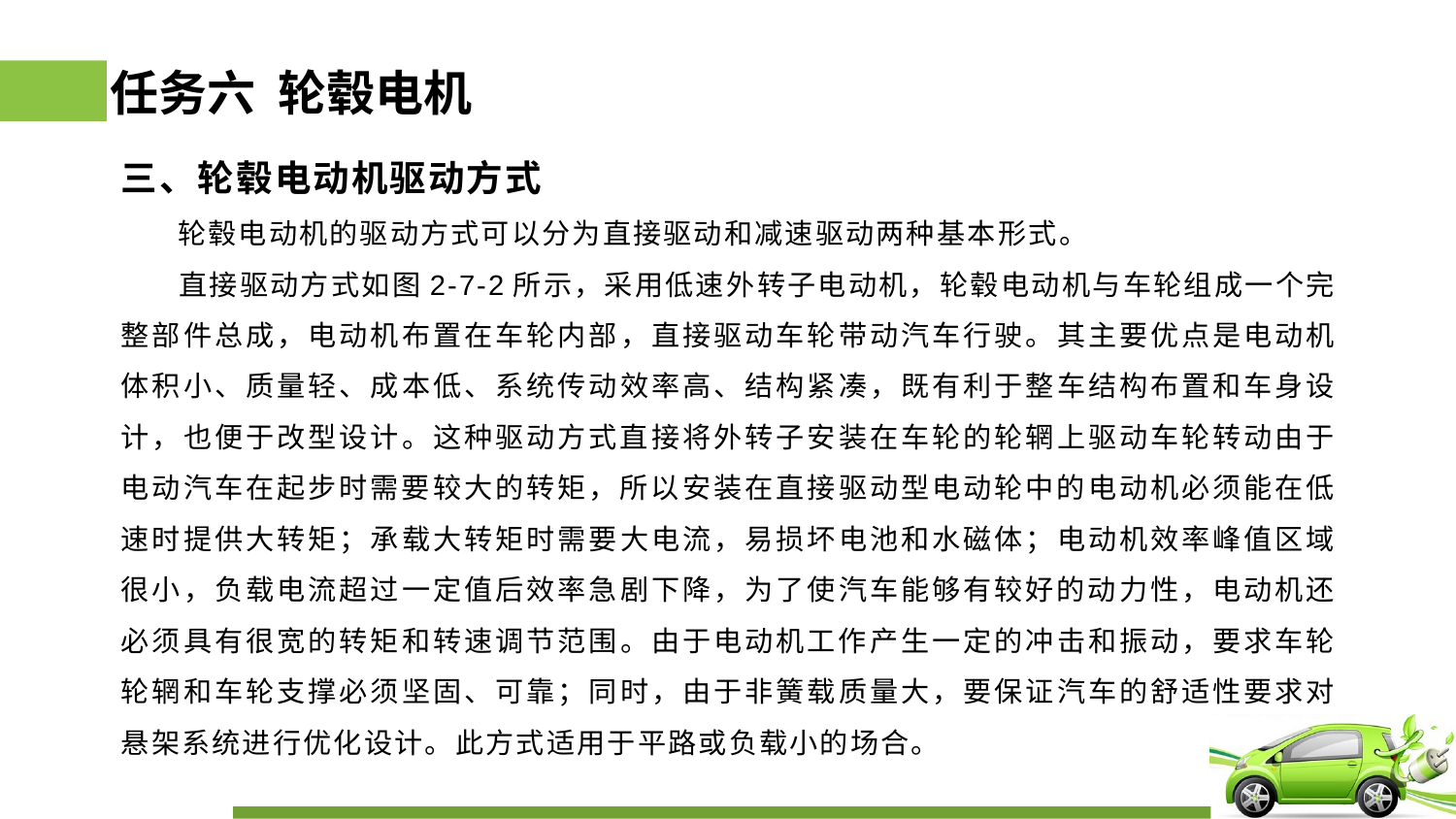

# 任务六  轮毂电机
三、轮毂电动机驱动方式
      轮毂电动机的驱动方式可以分为直接驱动和减速驱动两种基本形式。
      直接驱动方式如图2-7-2所示，采用低速外转子电动机，轮毂电动机与车轮组成一个完整部件总成，电动机布置在车轮内部，直接驱动车轮带动汽车行驶。其主要优点是电动机体积小、质量轻、成本低、系统传动效率高、结构紧凑，既有利于整车结构布置和车身设计，也便于改型设计。这种驱动方式直接将外转子安装在车轮的轮辋上驱动车轮转动由于电动汽车在起步时需要较大的转矩，所以安装在直接驱动型电动轮中的电动机必须能在低速时提供大转矩；承载大转矩时需要大电流，易损坏电池和水磁体；电动机效率峰值区域很小，负载电流超过一定值后效率急剧下降，为了使汽车能够有较好的动力性，电动机还必须具有很宽的转矩和转速调节范围。由于电动机工作产生一定的冲击和振动，要求车轮轮辋和车轮支撑必须坚固、可靠；同时，由于非簧载质量大，要保证汽车的舒适性要求对悬架系统进行优化设计。此方式适用于平路或负载小的场合。